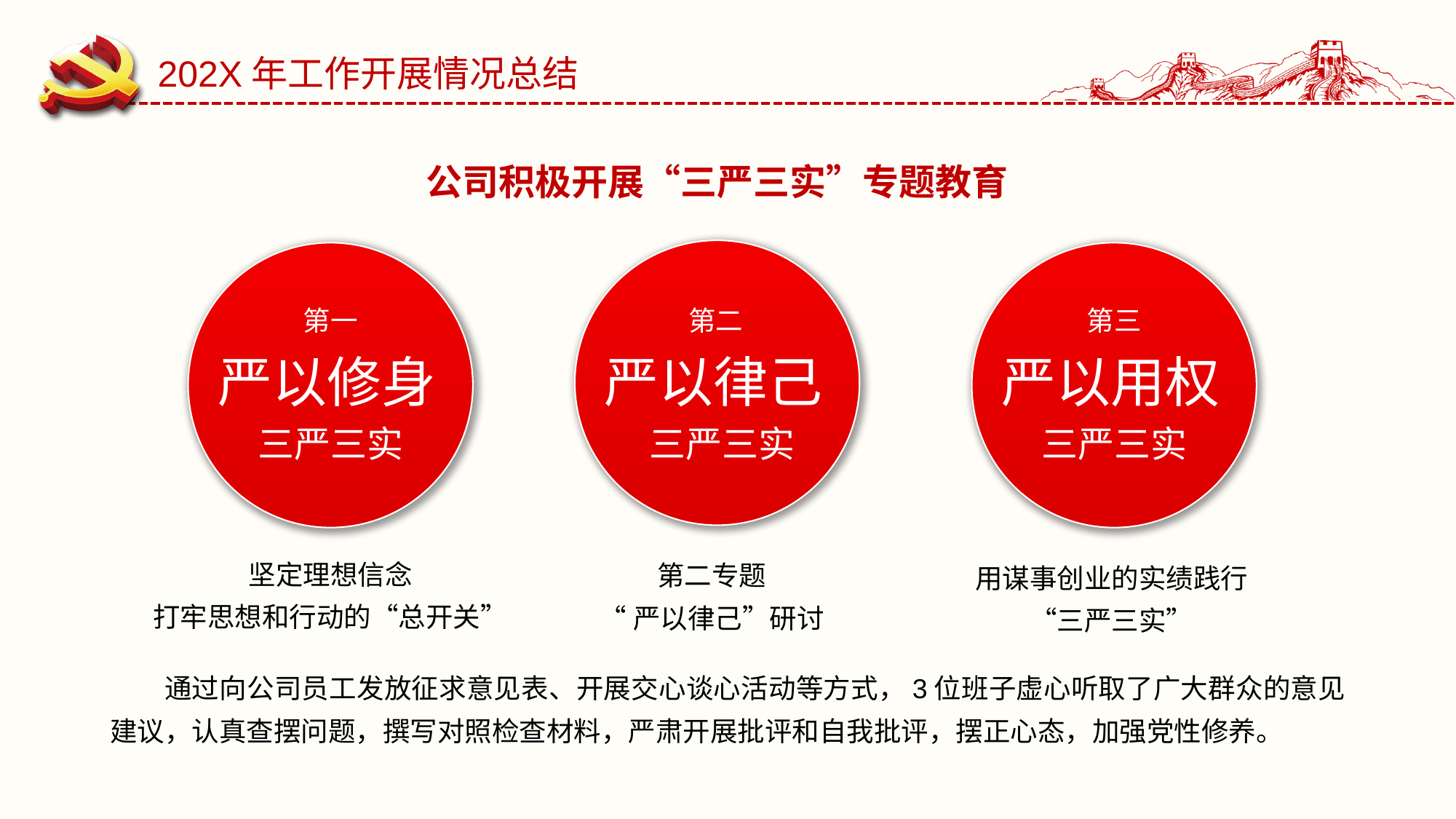

202X年工作开展情况总结
公司积极开展“三严三实”专题教育

第一
第二
第三
严以修身
严以律己
严以用权
三严三实
三严三实
三严三实
坚定理想信念
打牢思想和行动的“总开关”
第二专题
“严以律己”研讨
用谋事创业的实绩践行“三严三实”
通过向公司员工发放征求意见表、开展交心谈心活动等方式，3位班子虚心听取了广大群众的意见建议，认真查摆问题，撰写对照检查材料，严肃开展批评和自我批评，摆正心态，加强党性修养。